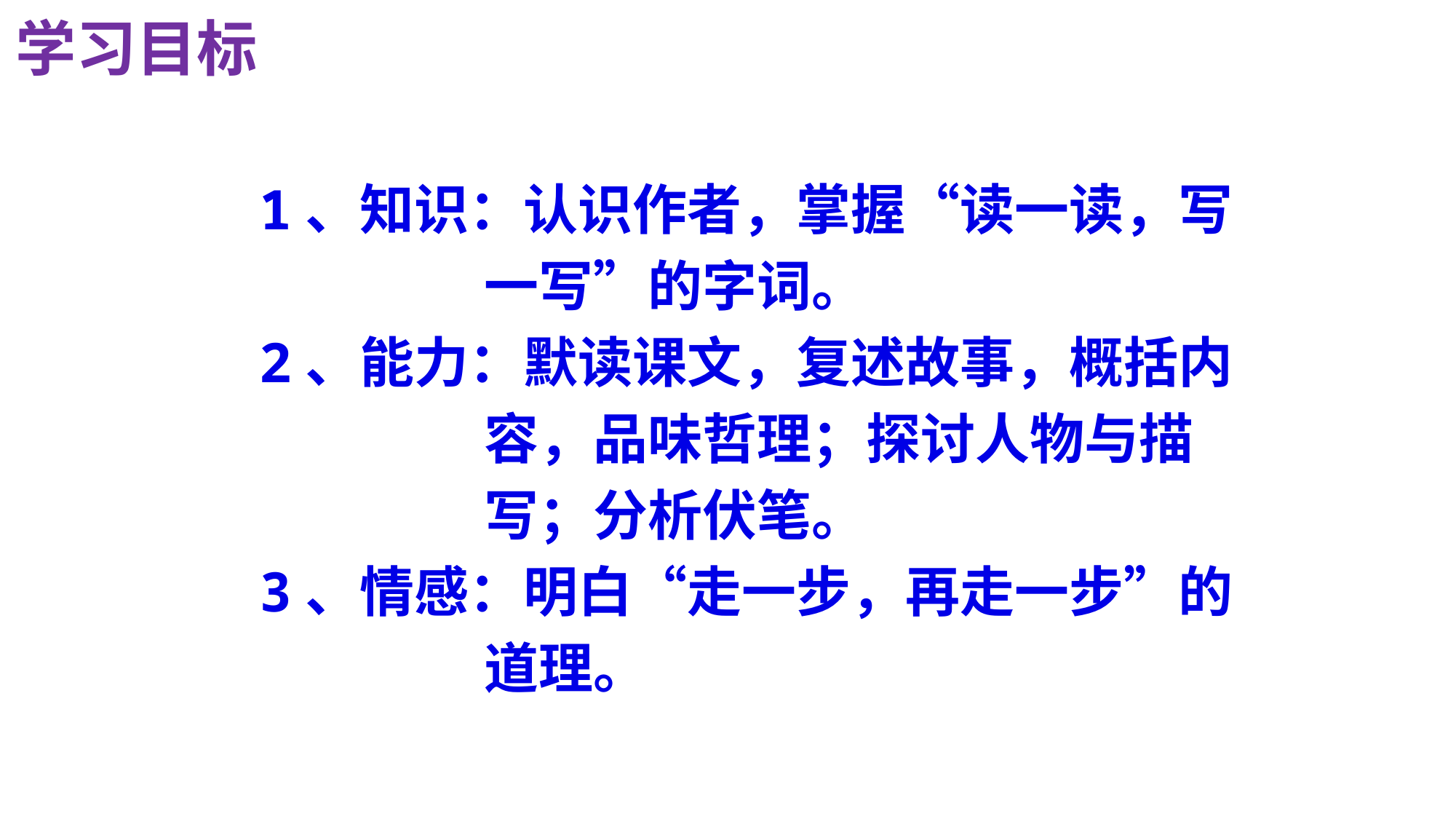

学习目标
1、知识：认识作者，掌握“读一读，写一写”的字词。
2、能力：默读课文，复述故事，概括内容，品味哲理；探讨人物与描写；分析伏笔。
3、情感：明白“走一步，再走一步”的道理。